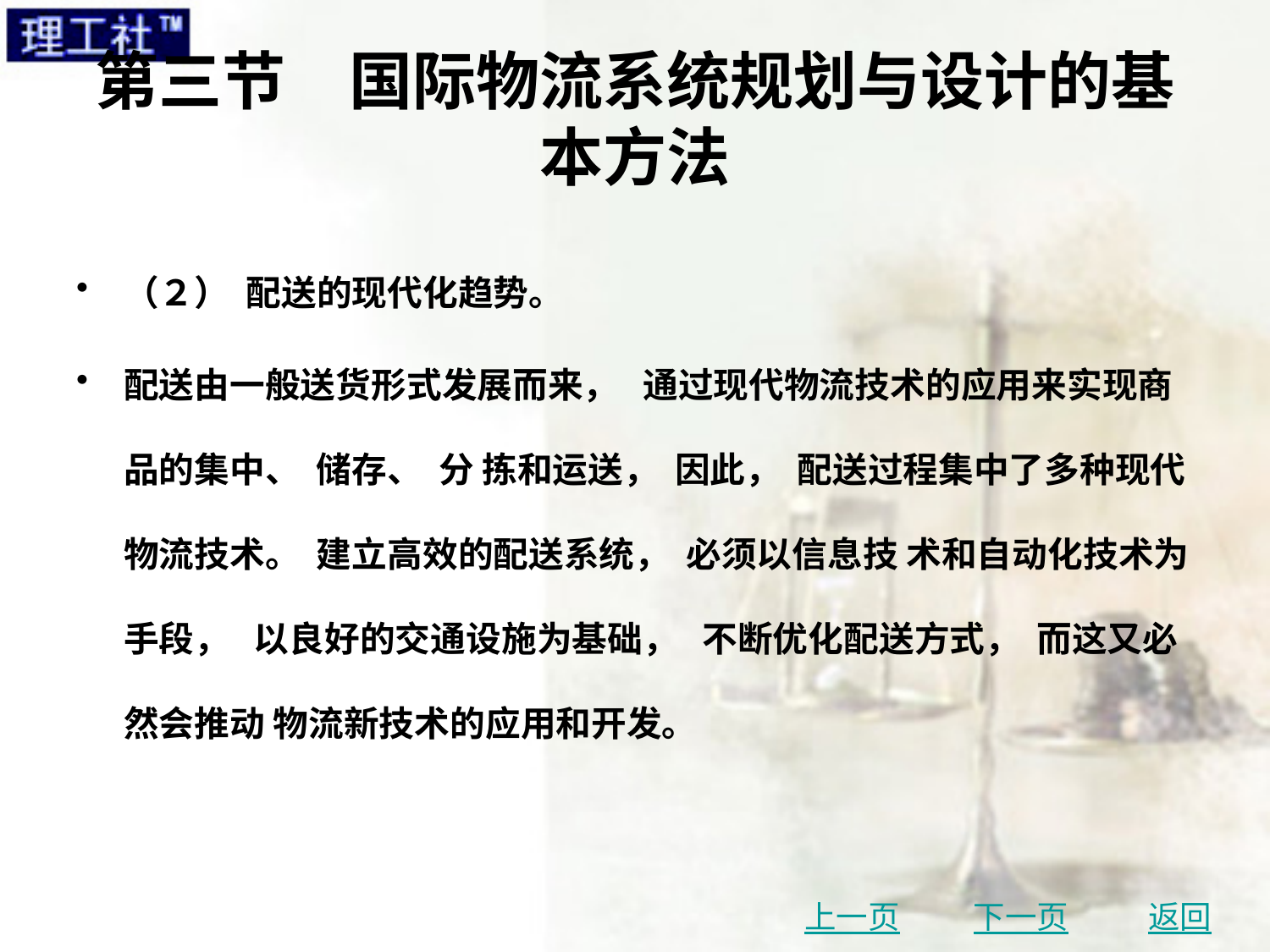

# 第三节　国际物流系统规划与设计的基本方法
（２）  配送的现代化趋势。
配送由一般送货形式发展而来，   通过现代物流技术的应用来实现商品的集中、  储存、  分 拣和运送，  因此，  配送过程集中了多种现代物流技术。  建立高效的配送系统，  必须以信息技 术和自动化技术为手段，   以良好的交通设施为基础，   不断优化配送方式，  而这又必然会推动 物流新技术的应用和开发。
上一页
下一页
返回